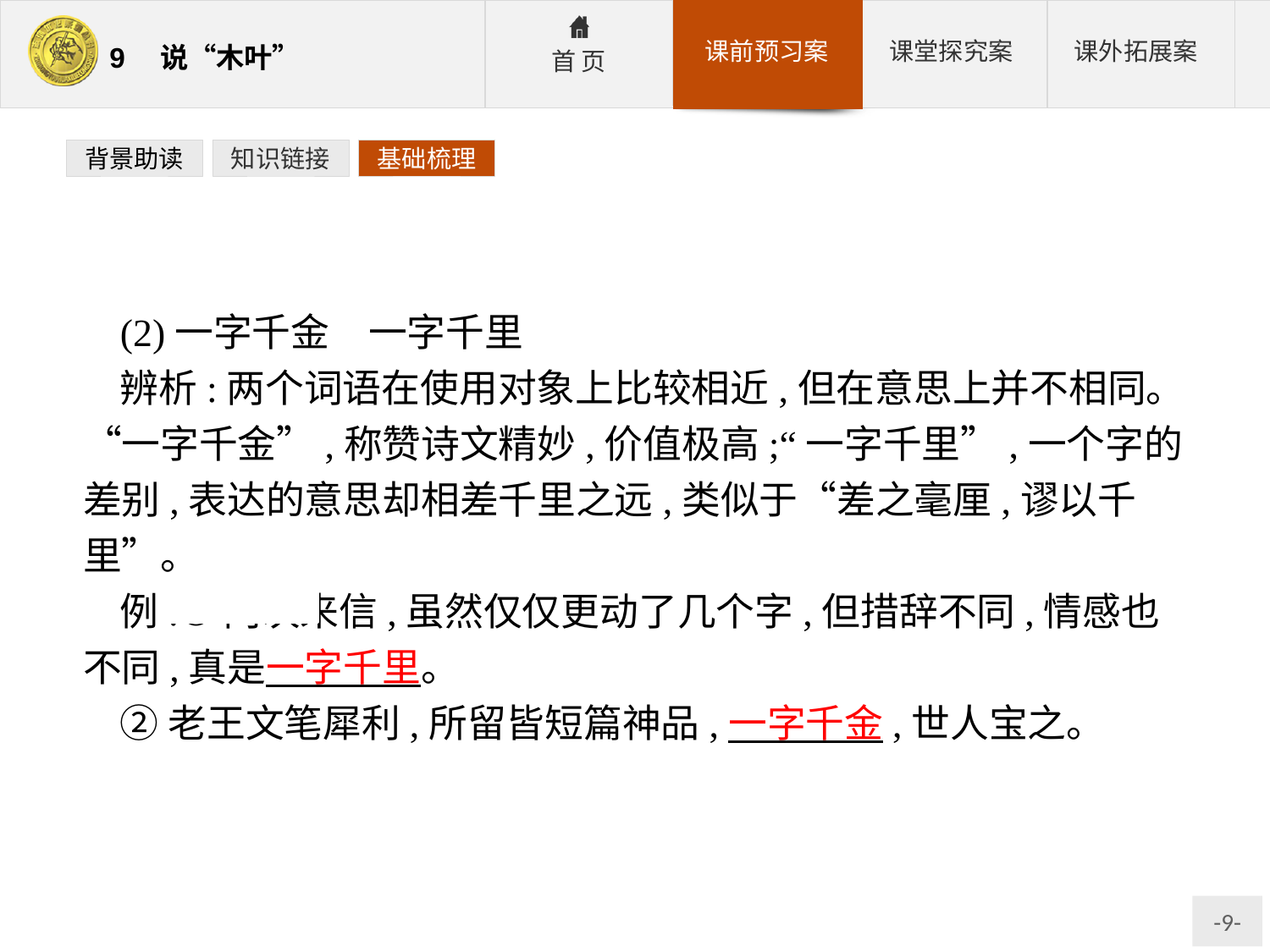

背景助读
知识链接
基础梳理
(2)一字千金　一字千里
辨析:两个词语在使用对象上比较相近,但在意思上并不相同。“一字千金”,称赞诗文精妙,价值极高;“一字千里”,一个字的差别,表达的意思却相差千里之远,类似于“差之毫厘,谬以千里”。
例:①两次来信,虽然仅仅更动了几个字,但措辞不同,情感也不同,真是一字千里。
②老王文笔犀利,所留皆短篇神品,一字千金,世人宝之。